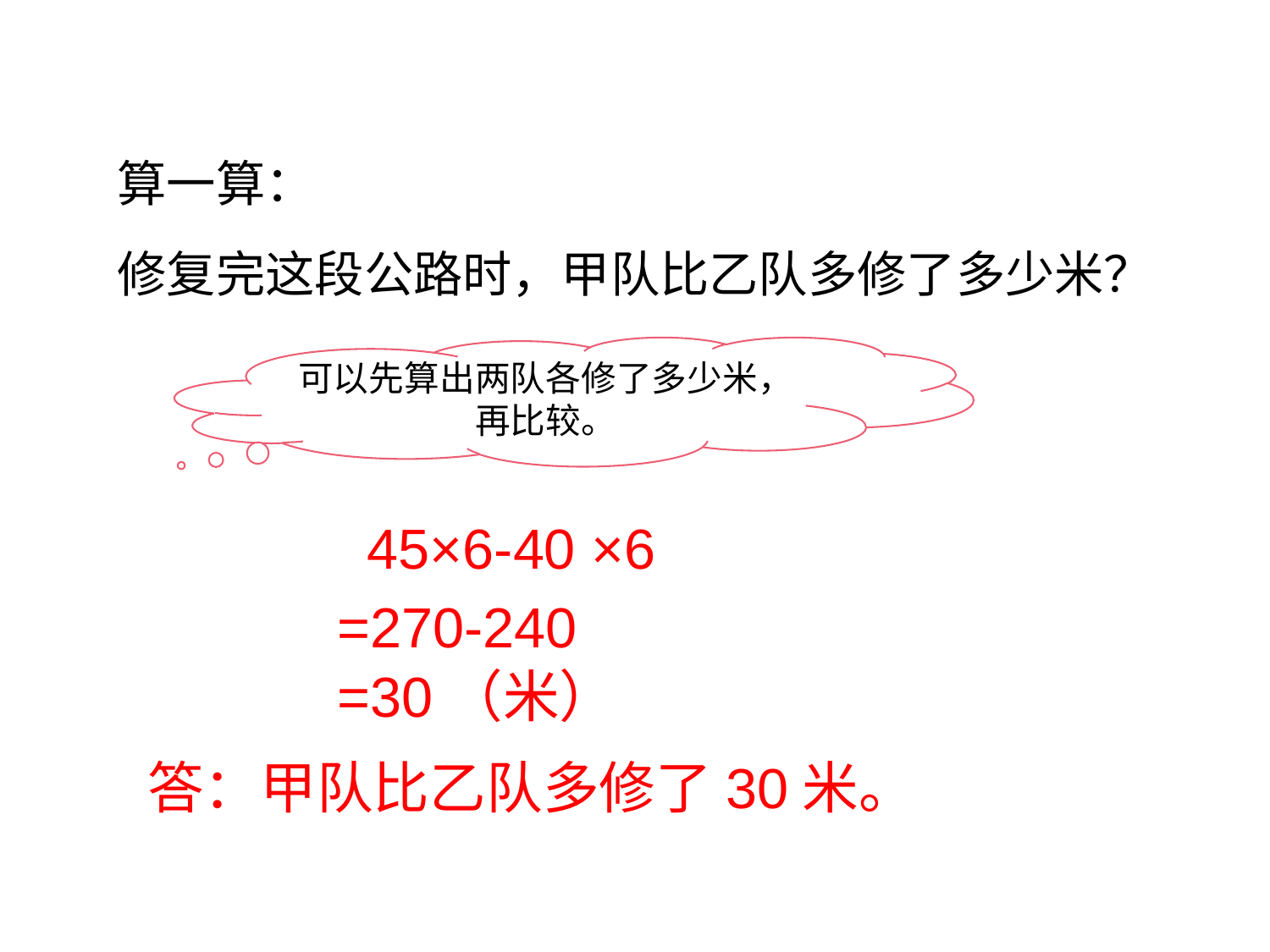

算一算：
修复完这段公路时，甲队比乙队多修了多少米？
可以先算出两队各修了多少米，再比较。
45×6-40 ×6
=270-240
=30（米）
答：甲队比乙队多修了30米。